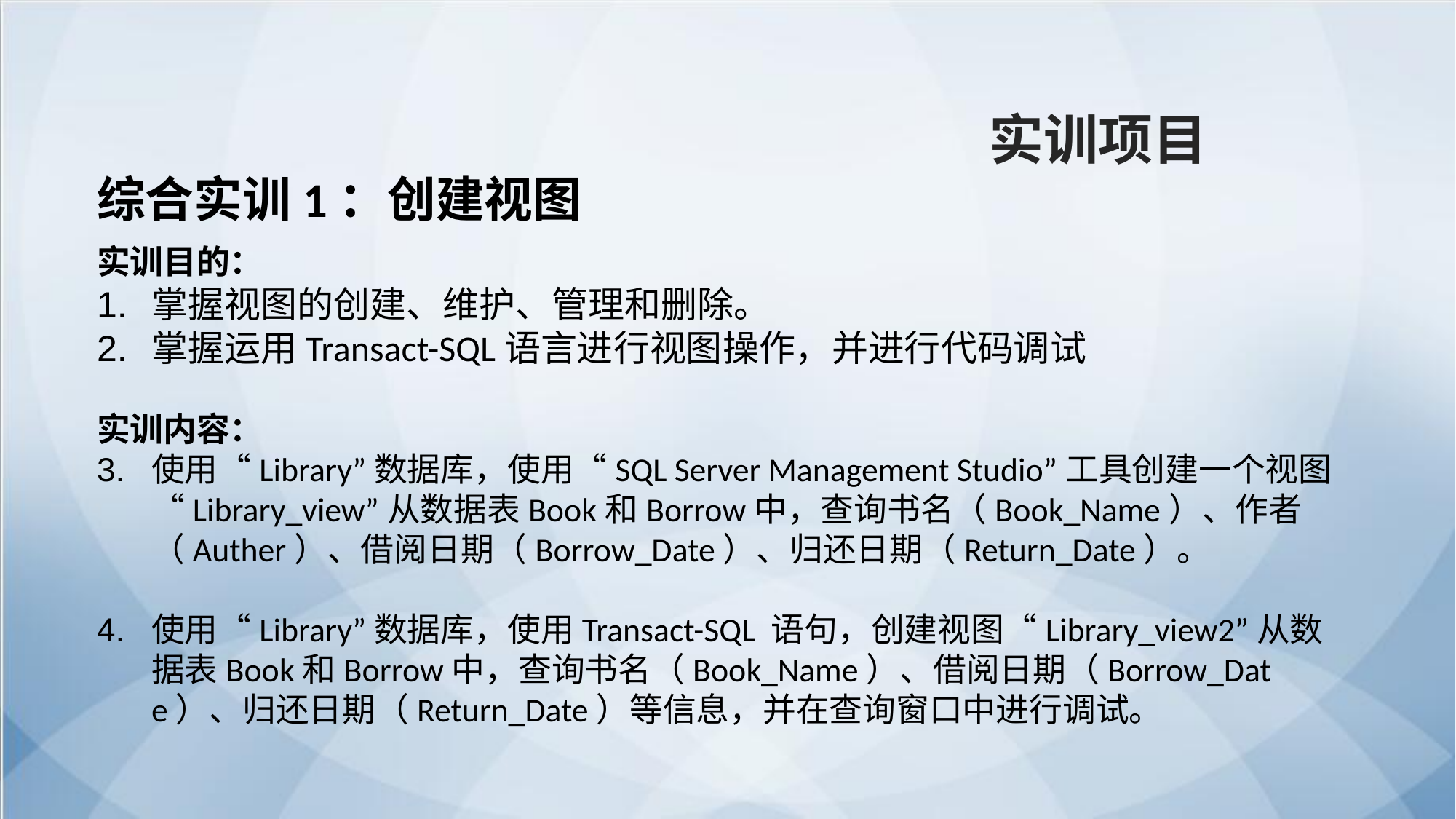

实训项目
综合实训1：创建视图
实训目的：
掌握视图的创建、维护、管理和删除。
掌握运用Transact-SQL语言进行视图操作，并进行代码调试

实训内容：
使用“Library”数据库，使用“SQL Server Management Studio”工具创建一个视图“Library_view”从数据表Book和Borrow中，查询书名（Book_Name）、作者（Auther）、借阅日期（Borrow_Date）、归还日期（Return_Date）。

使用“Library”数据库，使用Transact-SQL 语句，创建视图“Library_view2”从数据表Book和Borrow中，查询书名（Book_Name）、借阅日期（Borrow_Date）、归还日期（Return_Date）等信息，并在查询窗口中进行调试。